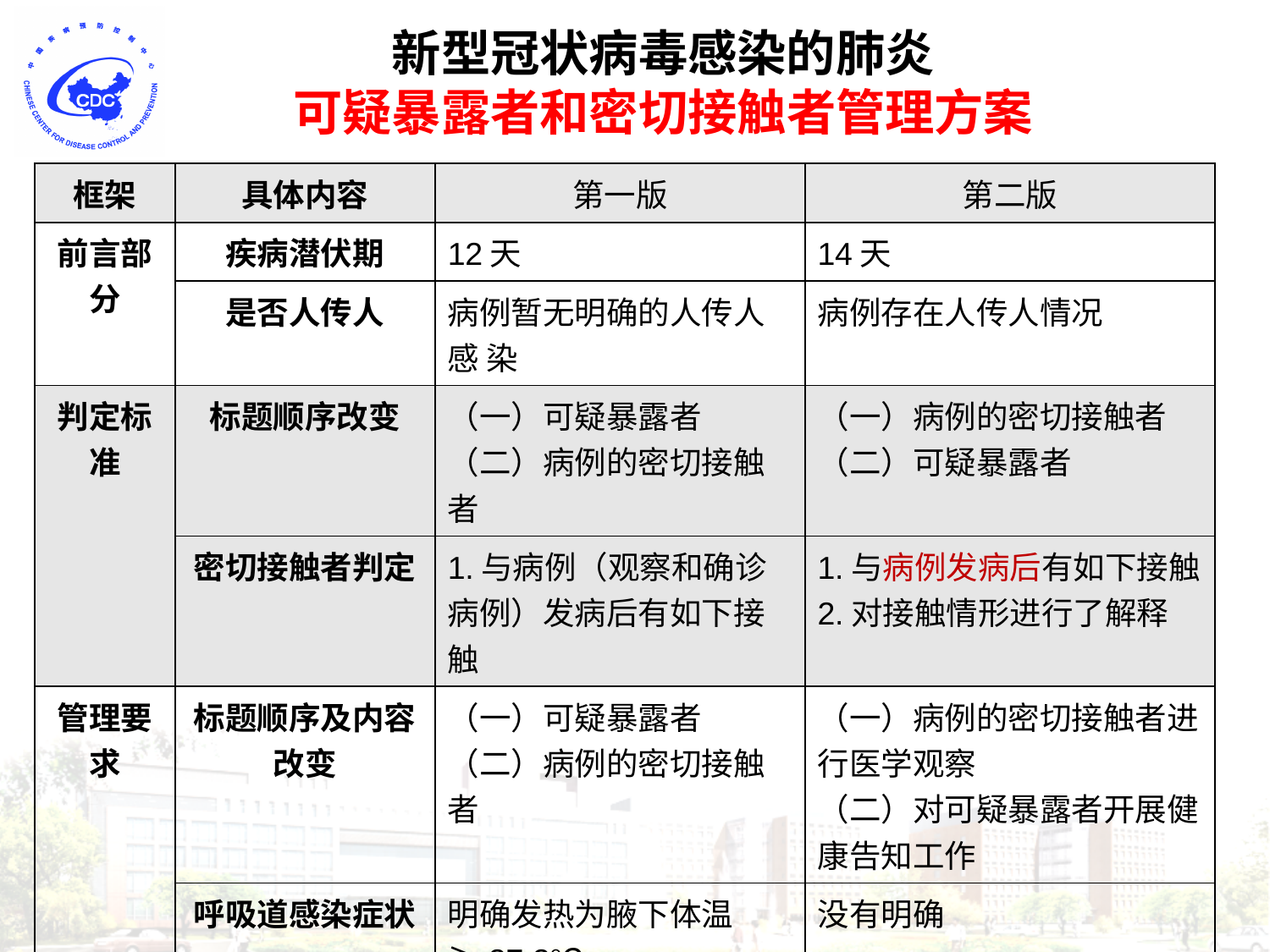

新型冠状病毒感染的肺炎
可疑暴露者和密切接触者管理方案
| 框架 | 具体内容 | 第一版 | 第二版 |
| --- | --- | --- | --- |
| 前言部分 | 疾病潜伏期 | 12天 | 14天 |
|  | 是否人传人 | 病例暂无明确的人传人感 染 | 病例存在人传人情况 |
| 判定标准 | 标题顺序改变 | （一）可疑暴露者 （二）病例的密切接触者 | （一）病例的密切接触者 （二）可疑暴露者 |
|  | 密切接触者判定 | 1.与病例（观察和确诊病例）发病后有如下接触 | 1.与病例发病后有如下接触 2.对接触情形进行了解释 |
| 管理要求 | 标题顺序及内容改变 | （一）可疑暴露者 （二）病例的密切接触者 | （一）病例的密切接触者进行医学观察 （二）对可疑暴露者开展健康告知工作 |
|  | 呼吸道感染症状 | 明确发热为腋下体温≥37.3℃ | 没有明确 |
| 表格 |  | 3个附表 | 4个附表：增加了附表1（密接登记表） |